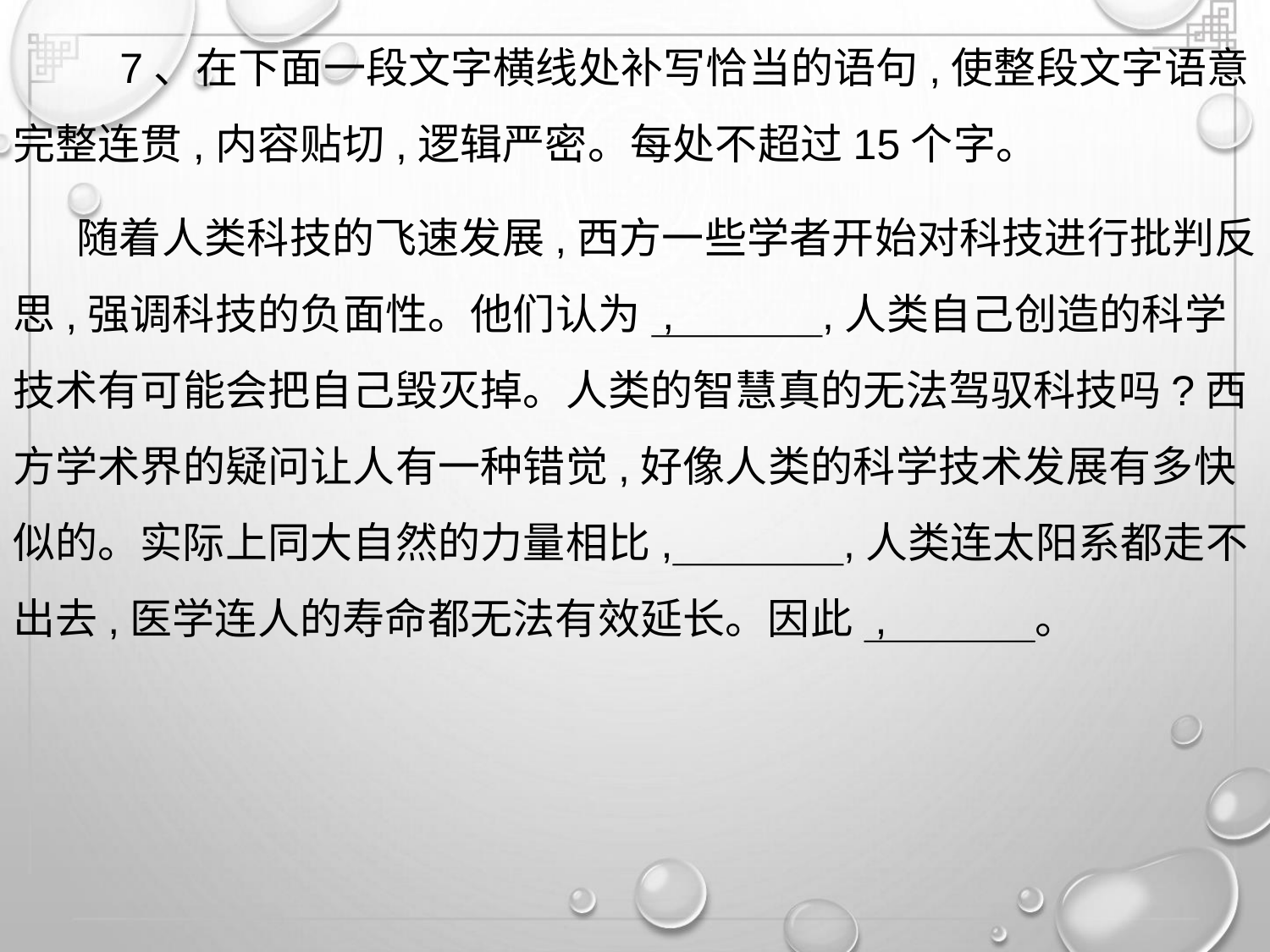

7、在下面一段文字横线处补写恰当的语句,使整段文字语意
完整连贯,内容贴切,逻辑严密。每处不超过15个字。
随着人类科技的飞速发展,西方一些学者开始对科技进行批判反
思,强调科技的负面性。他们认为 ,
,人类自己创造的科学
技术有可能会把自己毁灭掉。人类的智慧真的无法驾驭科技吗?西
方学术界的疑问让人有一种错觉,好像人类的科学技术发展有多快
似的。实际上同大自然的力量相比,
,人类连太阳系都走不
出去,医学连人的寿命都无法有效延长。因此 ,
。